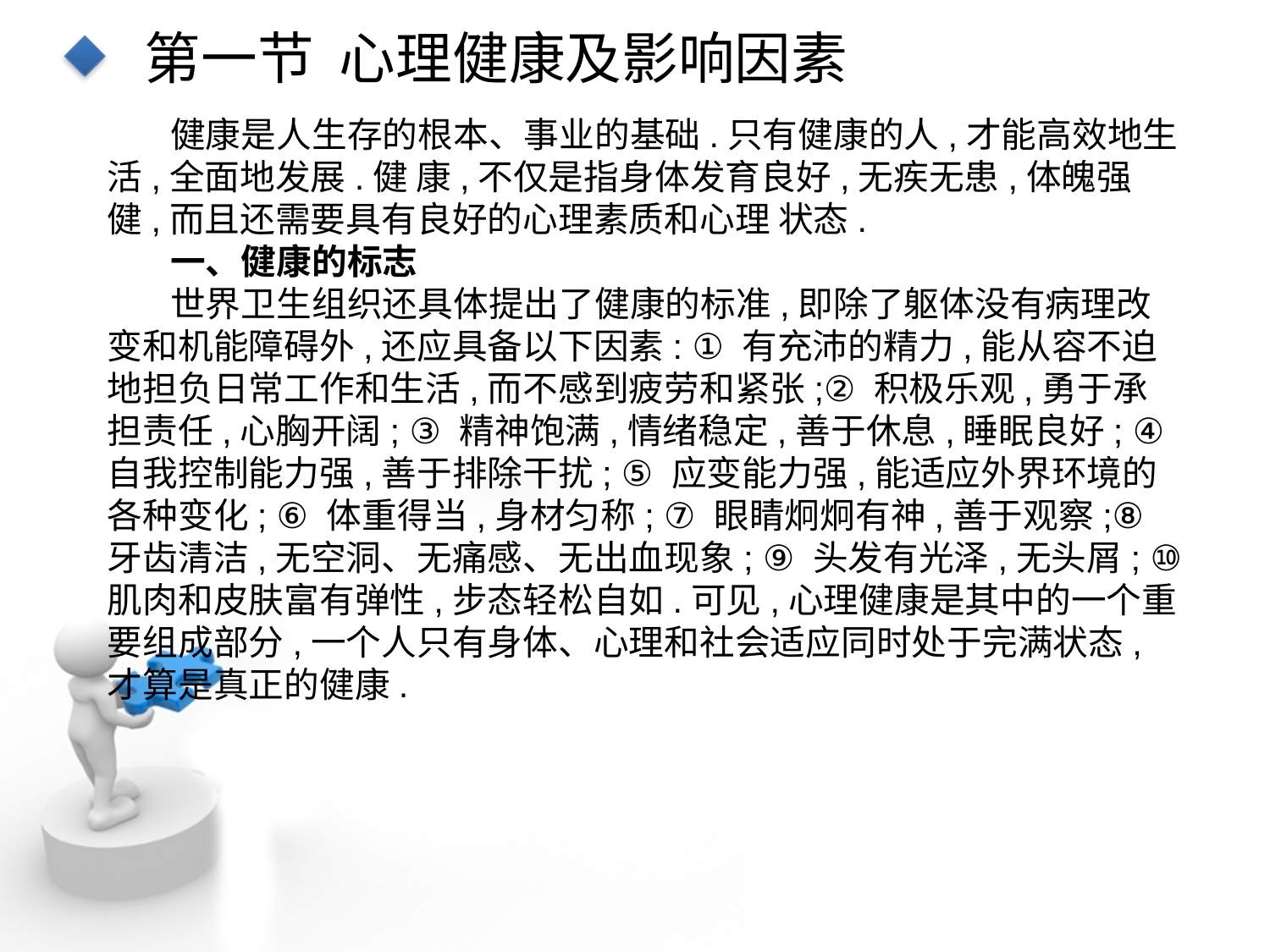

第一节  心理健康及影响因素

健康是人生存的根本、事业的基础.只有健康的人,才能高效地生活,全面地发展.健 康,不仅是指身体发育良好,无疾无患,体魄强健,而且还需要具有良好的心理素质和心理 状态.
一、健康的标志
世界卫生组织还具体提出了健康的标准,即除了躯体没有病理改变和机能障碍外,还应具备以下因素: ① 有充沛的精力,能从容不迫地担负日常工作和生活,而不感到疲劳和紧张;② 积极乐观,勇于承担责任,心胸开阔; ③ 精神饱满,情绪稳定,善于休息,睡眠良好; ④ 自我控制能力强,善于排除干扰; ⑤ 应变能力强,能适应外界环境的各种变化; ⑥ 体重得当,身材匀称; ⑦ 眼睛炯炯有神,善于观察;⑧ 牙齿清洁,无空洞、无痛感、无出血现象; ⑨ 头发有光泽,无头屑; ⑩ 肌肉和皮肤富有弹性,步态轻松自如.可见,心理健康是其中的一个重要组成部分,一个人只有身体、心理和社会适应同时处于完满状态,才算是真正的健康.
点击添加文本
点击添加文本
点击添加文本
点击添加文本